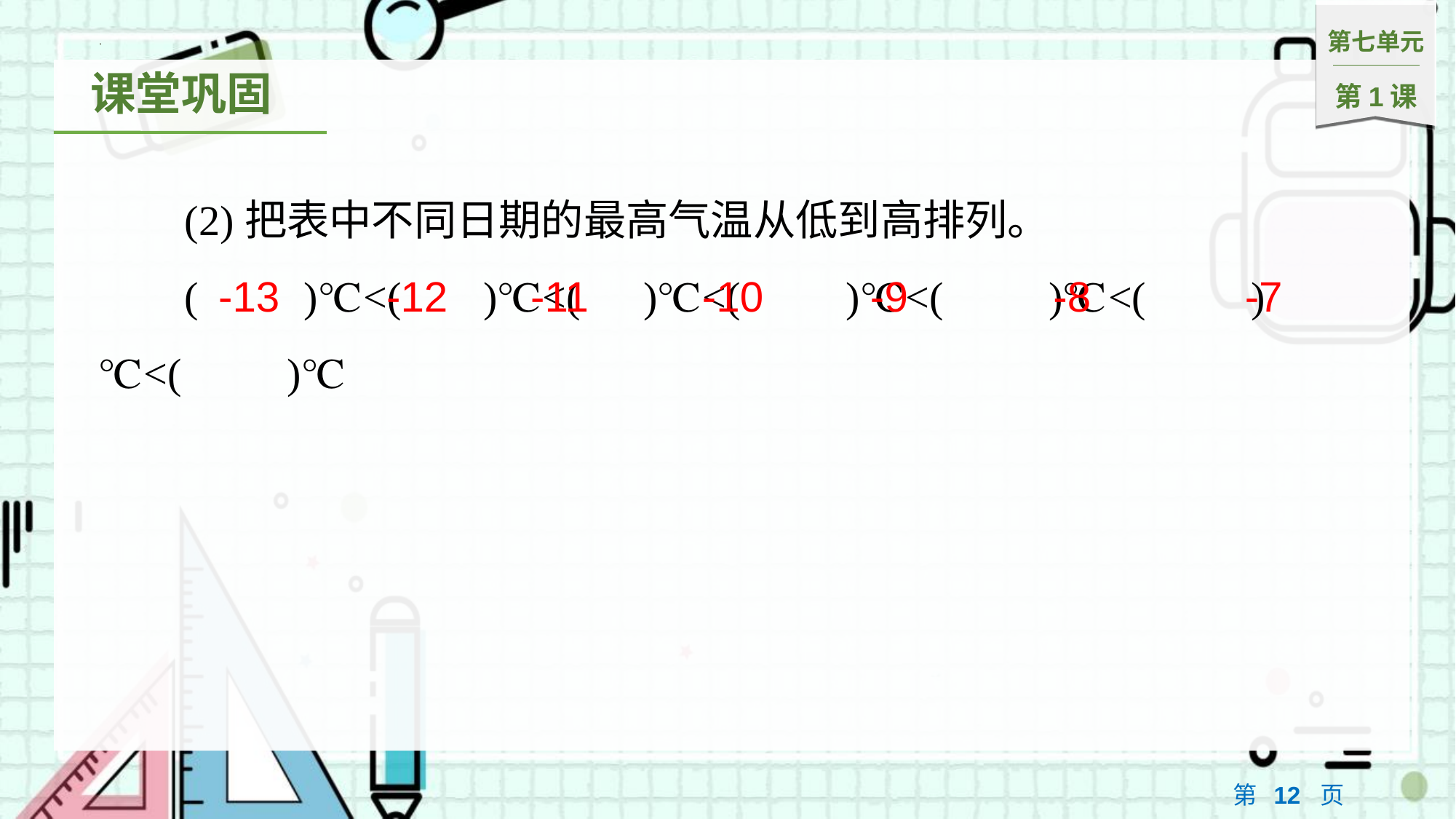

(2)把表中不同日期的最高气温从低到高排列。
(　　)℃<(　  )℃<(　)℃<(　　)℃<(　　)℃<(　　)℃<(　　)℃
-13	     -12       -11	    -10	         -9      	      -8	             -7